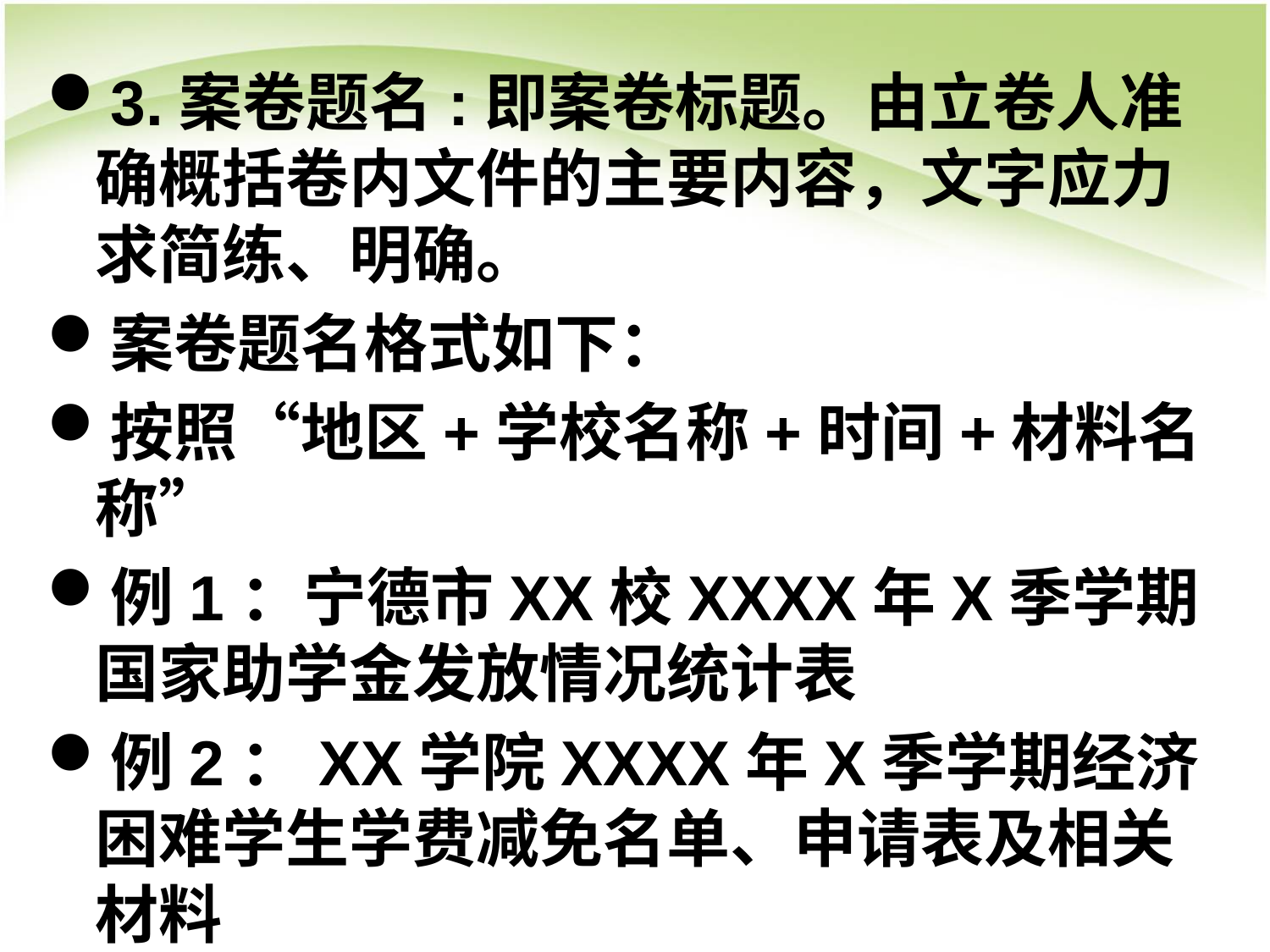

#
3.案卷题名:即案卷标题。由立卷人准确概括卷内文件的主要内容，文字应力求简练、明确。
案卷题名格式如下：
按照“地区+学校名称+时间+材料名称”
例1：宁德市XX校XXXX年X季学期国家助学金发放情况统计表
例2：XX学院XXXX年X季学期经济困难学生学费减免名单、申请表及相关材料